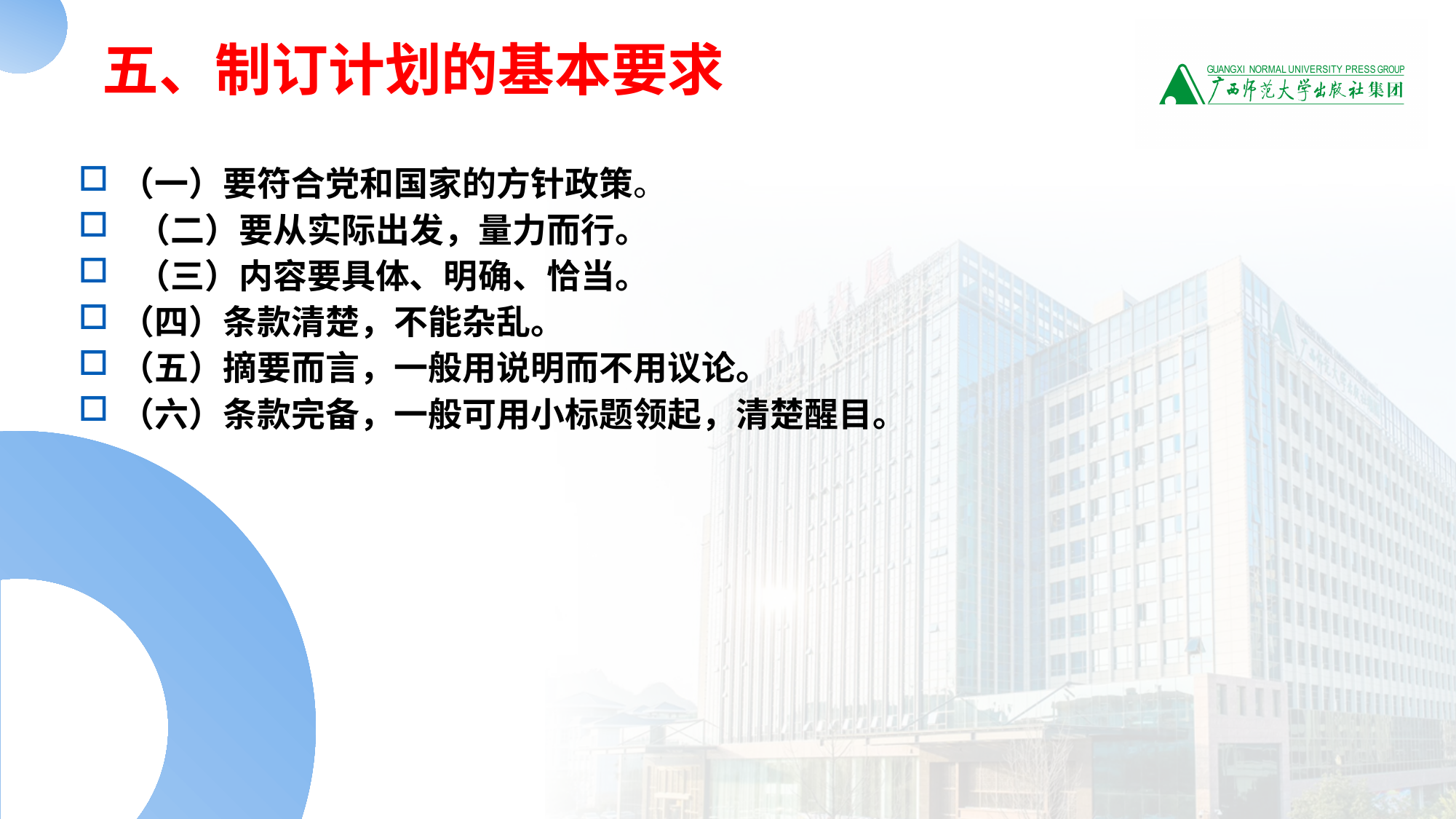

# 五、制订计划的基本要求
（一）要符合党和国家的方针政策。
 （二）要从实际出发，量力而行。
 （三）内容要具体、明确、恰当。
（四）条款清楚，不能杂乱。
（五）摘要而言，一般用说明而不用议论。
（六）条款完备，一般可用小标题领起，清楚醒目。